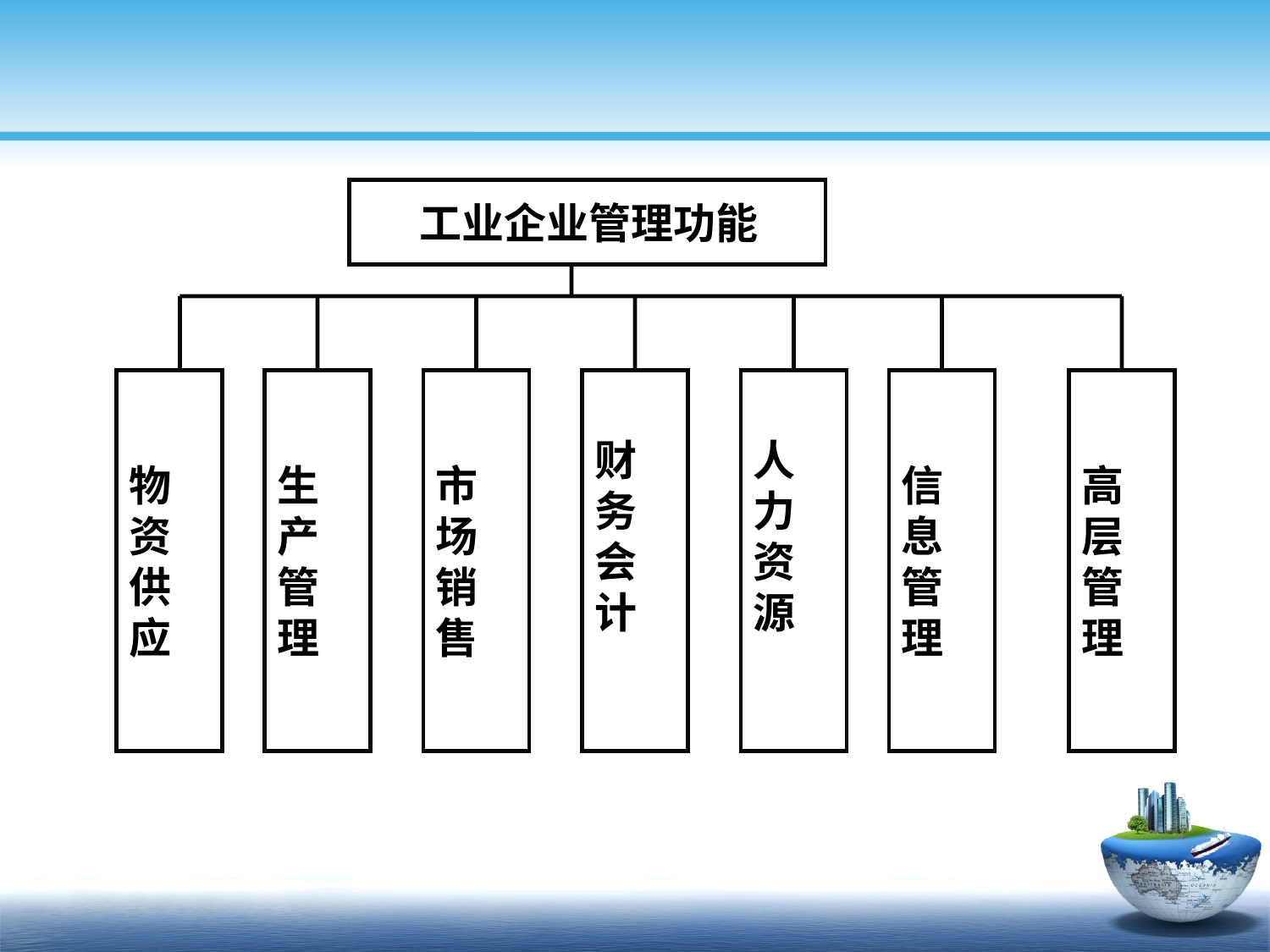

工业企业管理功能

物
资
供
应
生
产
管
理
市
场
销
售
财
务
会
计

人
力
资
源

信
息
管
理

高
层
管
理